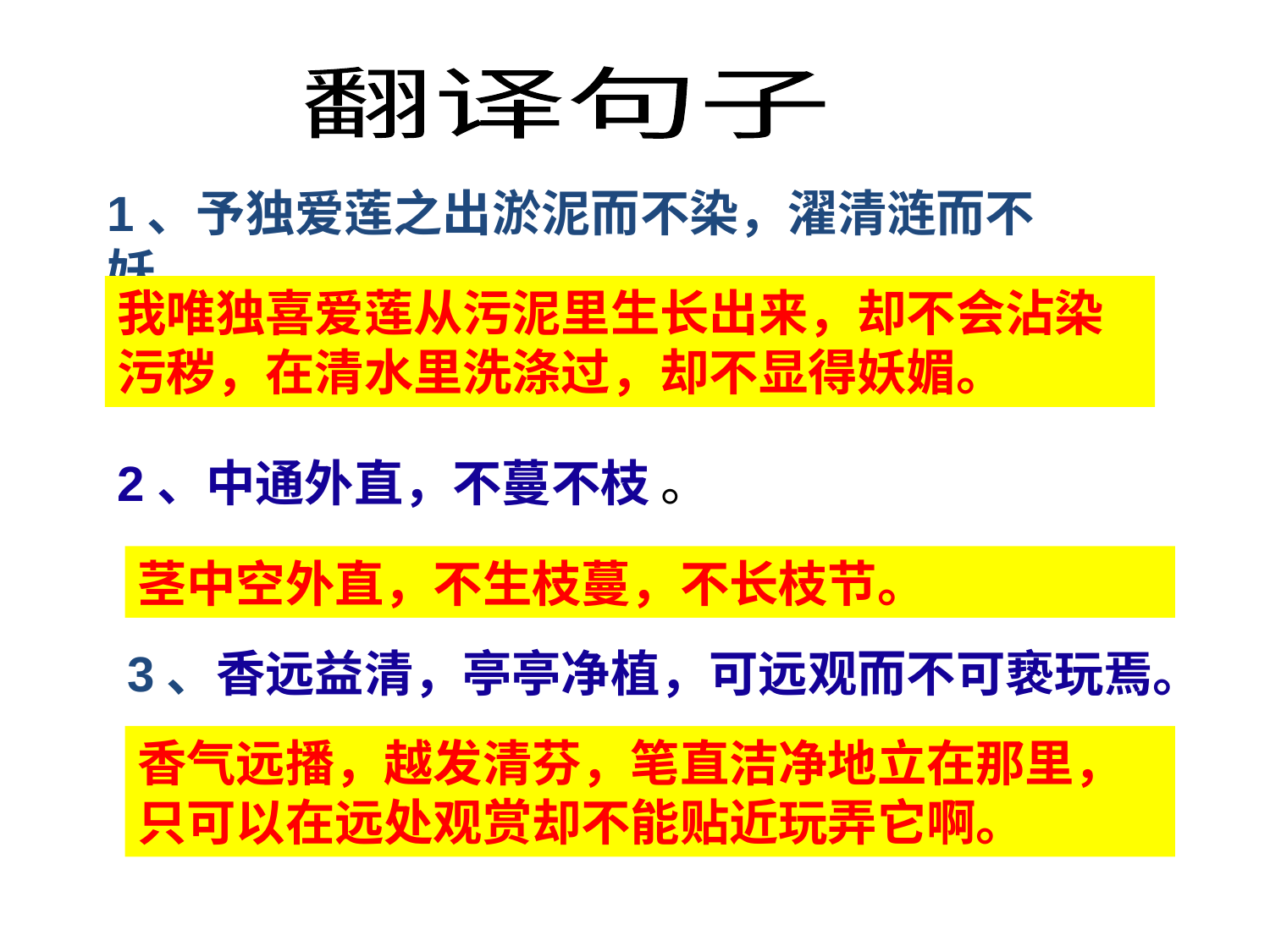

翻译句子
1、予独爱莲之出淤泥而不染，濯清涟而不妖。
我唯独喜爱莲从污泥里生长出来，却不会沾染污秽，在清水里洗涤过，却不显得妖媚。
2、中通外直，不蔓不枝 。
茎中空外直，不生枝蔓，不长枝节。
3、香远益清，亭亭净植，可远观而不可亵玩焉。
香气远播，越发清芬，笔直洁净地立在那里，只可以在远处观赏却不能贴近玩弄它啊。